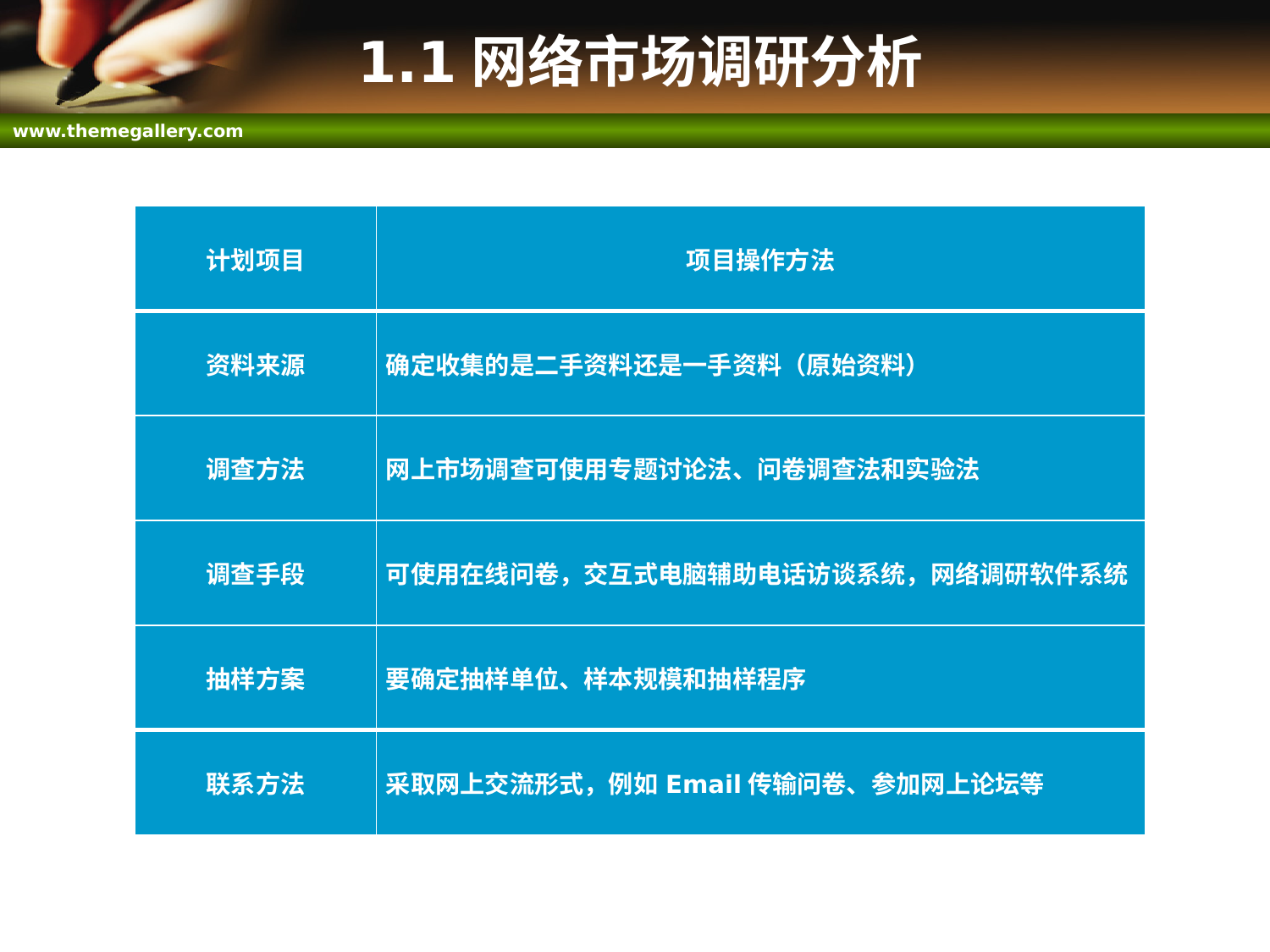

# 1.1网络市场调研分析
| 计划项目 | 项目操作方法 |
| --- | --- |
| 资料来源 | 确定收集的是二手资料还是一手资料（原始资料） |
| 调查方法 | 网上市场调查可使用专题讨论法、问卷调查法和实验法 |
| 调查手段 | 可使用在线问卷，交互式电脑辅助电话访谈系统，网络调研软件系统 |
| 抽样方案 | 要确定抽样单位、样本规模和抽样程序 |
| 联系方法 | 采取网上交流形式，例如Email传输问卷、参加网上论坛等 |